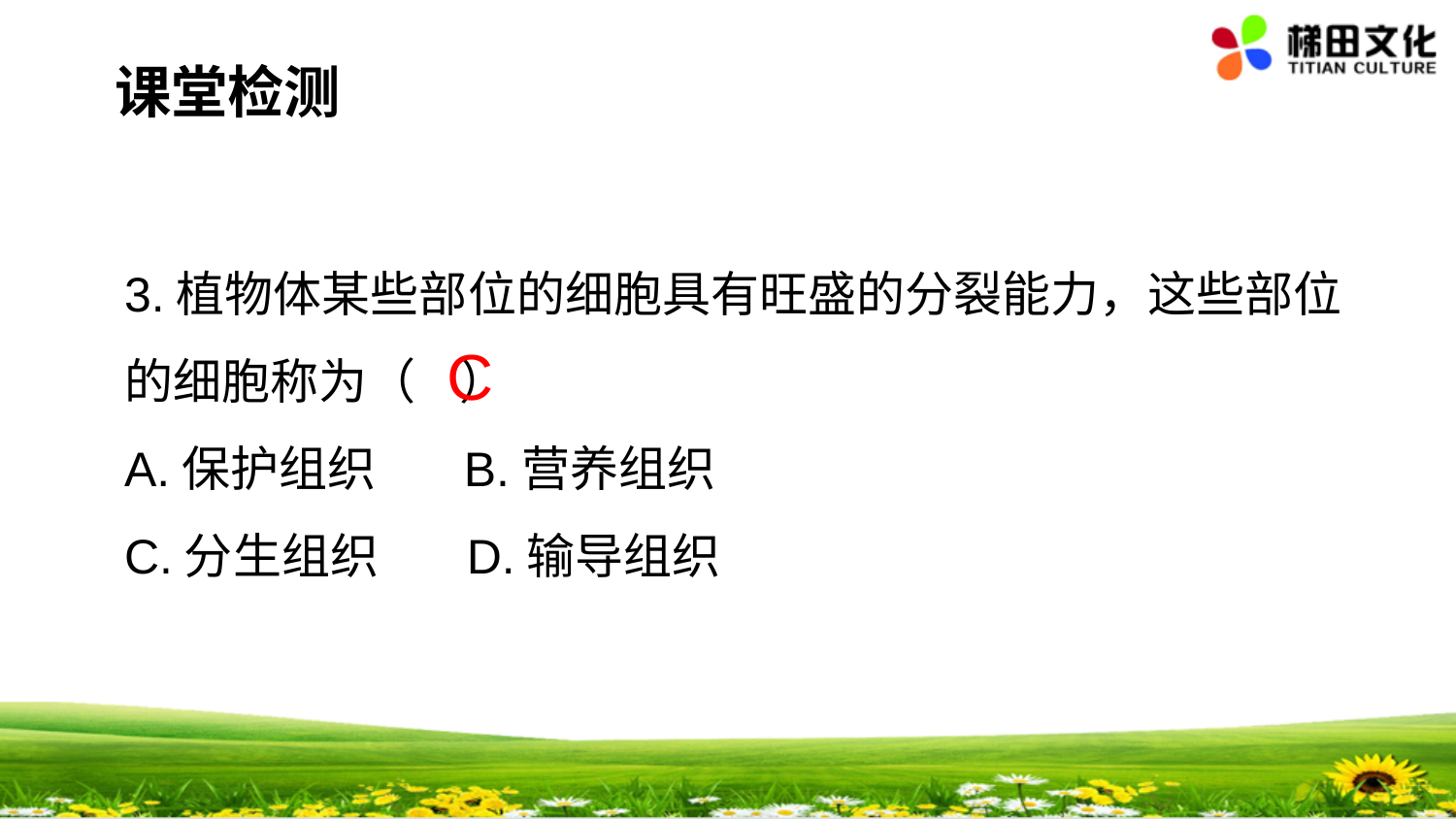

课堂检测
3.植物体某些部位的细胞具有旺盛的分裂能力，这些部位的细胞称为（    ）
A.保护组织       B.营养组织
C.分生组织       D.输导组织
C